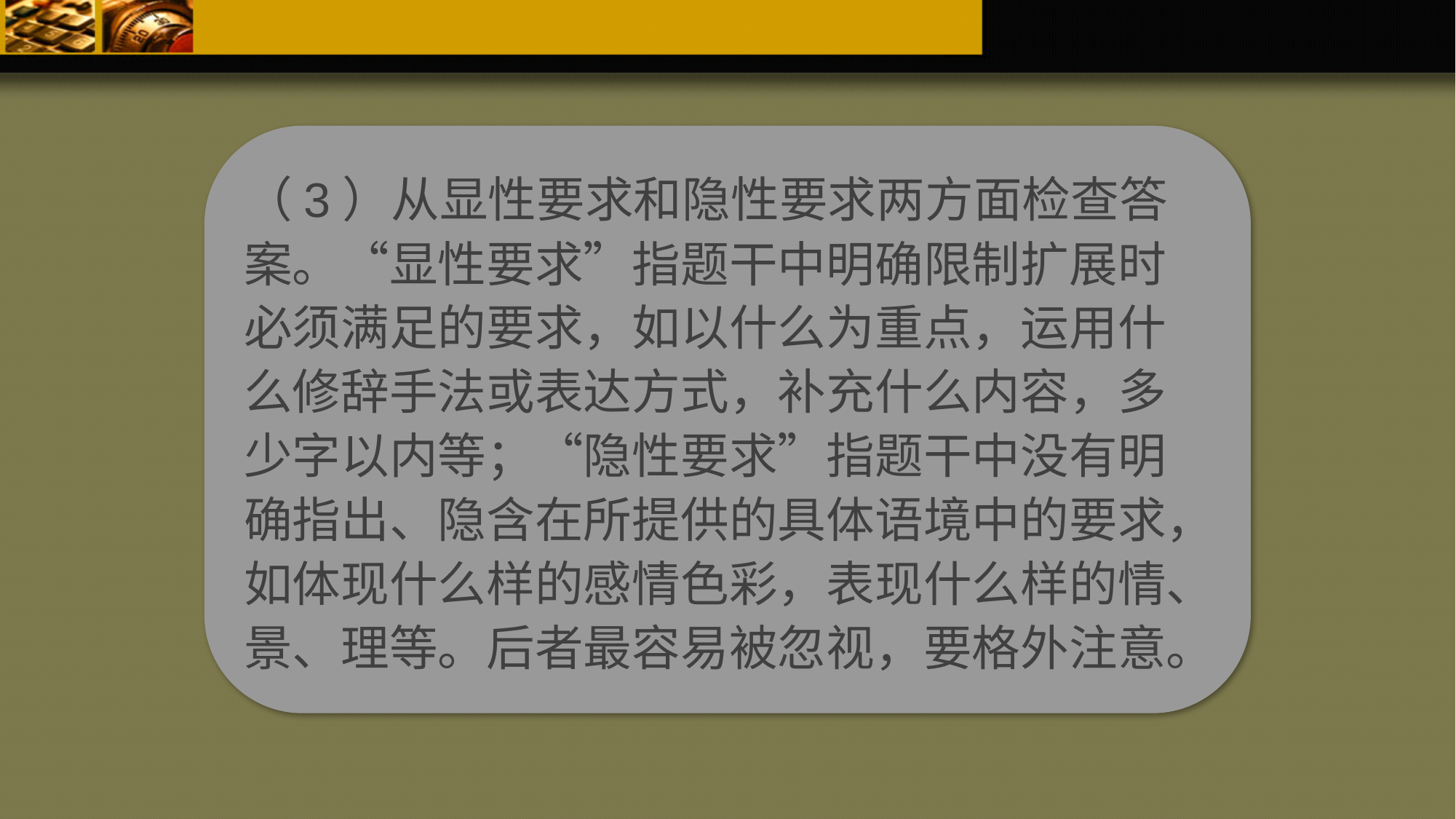

（3）从显性要求和隐性要求两方面检查答案。“显性要求”指题干中明确限制扩展时必须满足的要求，如以什么为重点，运用什么修辞手法或表达方式，补充什么内容，多少字以内等；“隐性要求”指题干中没有明确指出、隐含在所提供的具体语境中的要求，如体现什么样的感情色彩，表现什么样的情、景、理等。后者最容易被忽视，要格外注意。